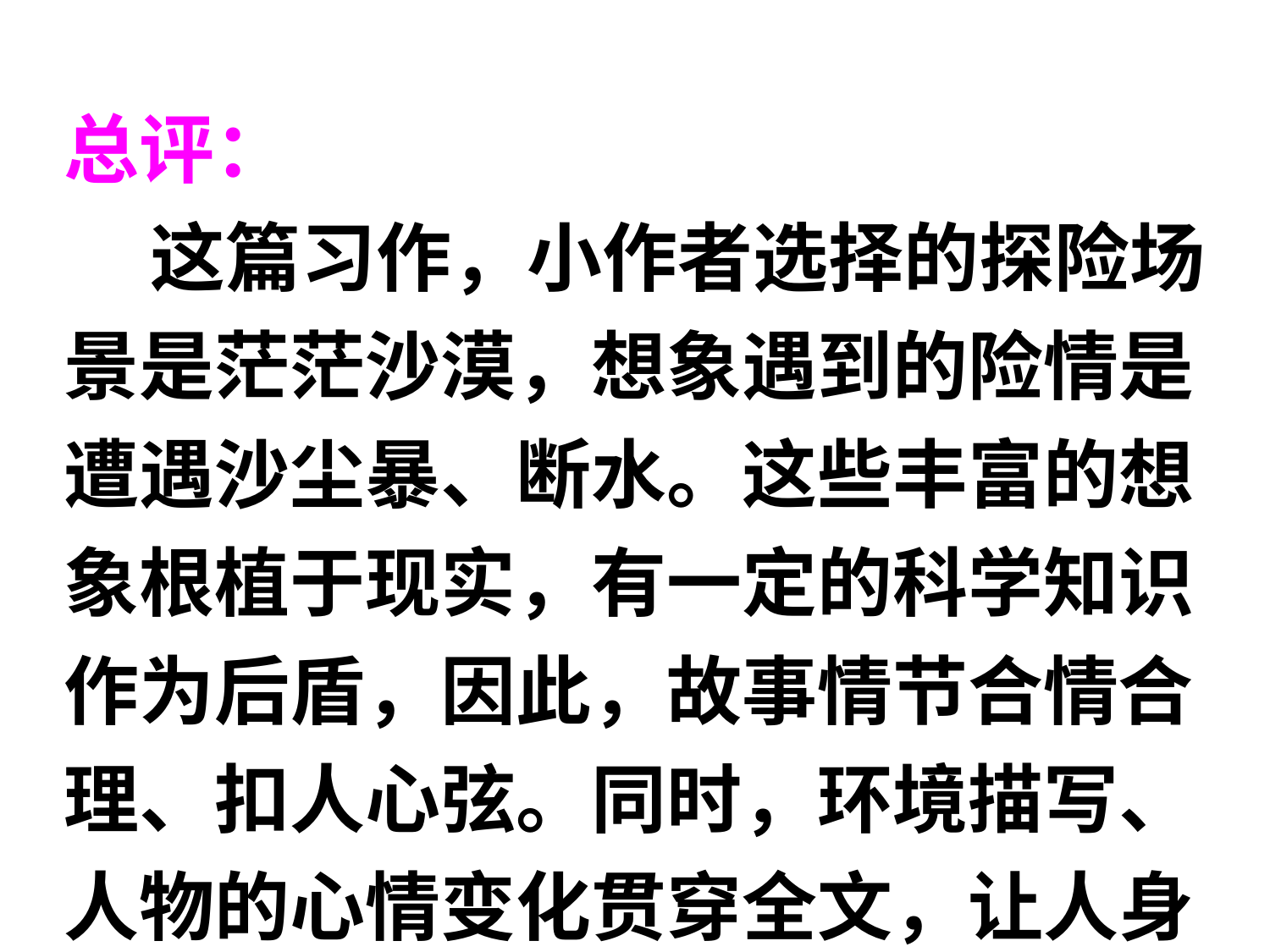

总评：
    这篇习作，小作者选择的探险场景是茫茫沙漠，想象遇到的险情是遭遇沙尘暴、断水。这些丰富的想象根植于现实，有一定的科学知识作为后盾，因此，故事情节合情合理、扣人心弦。同时，环境描写、人物的心情变化贯穿全文，让人身临其境，增添了文章的感染力。